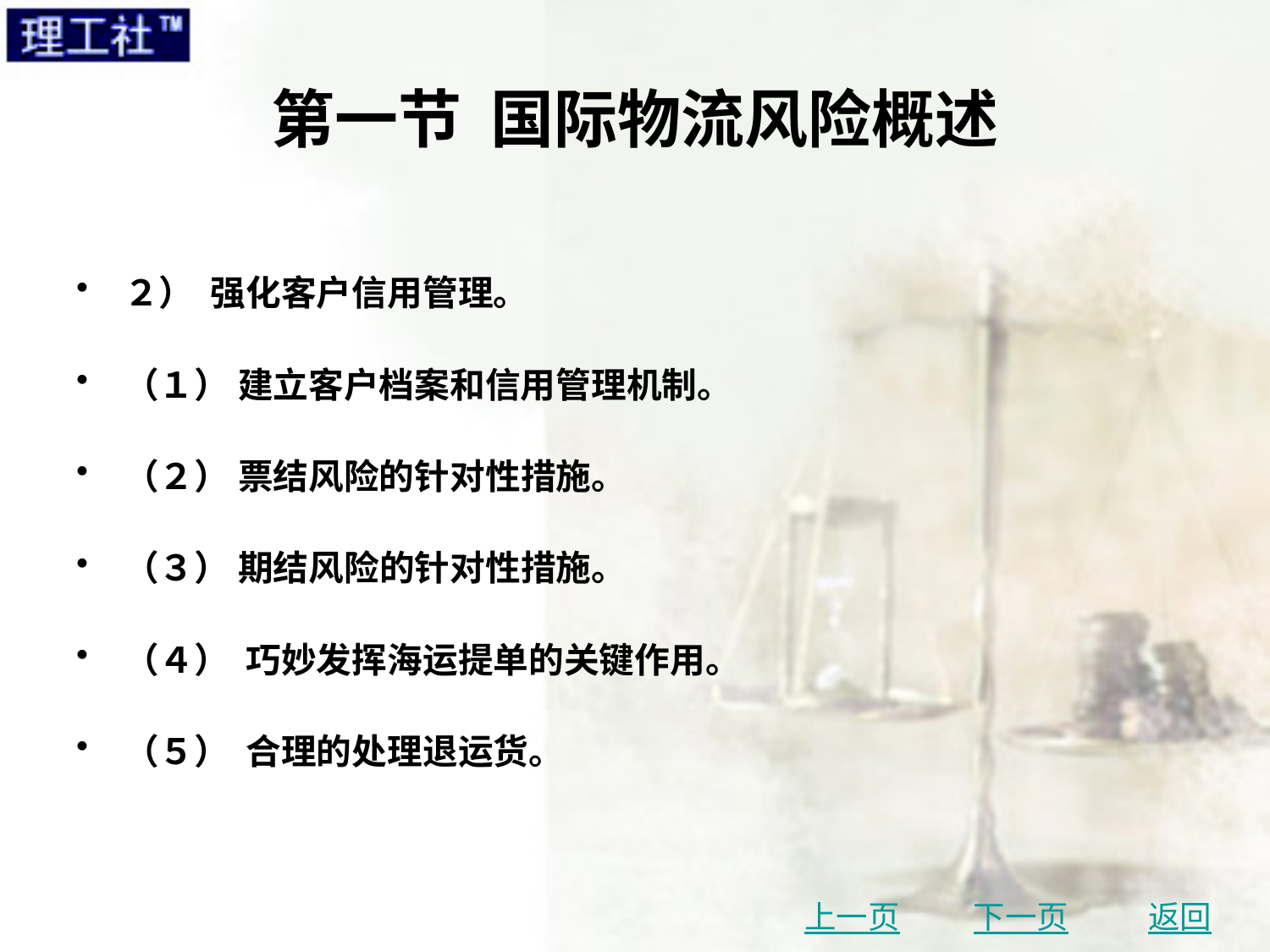

# 第一节  国际物流风险概述
２）  强化客户信用管理。
（１） 建立客户档案和信用管理机制。
（２） 票结风险的针对性措施。
（３） 期结风险的针对性措施。
（４）  巧妙发挥海运提单的关键作用。
（５）  合理的处理退运货。
上一页
下一页
返回